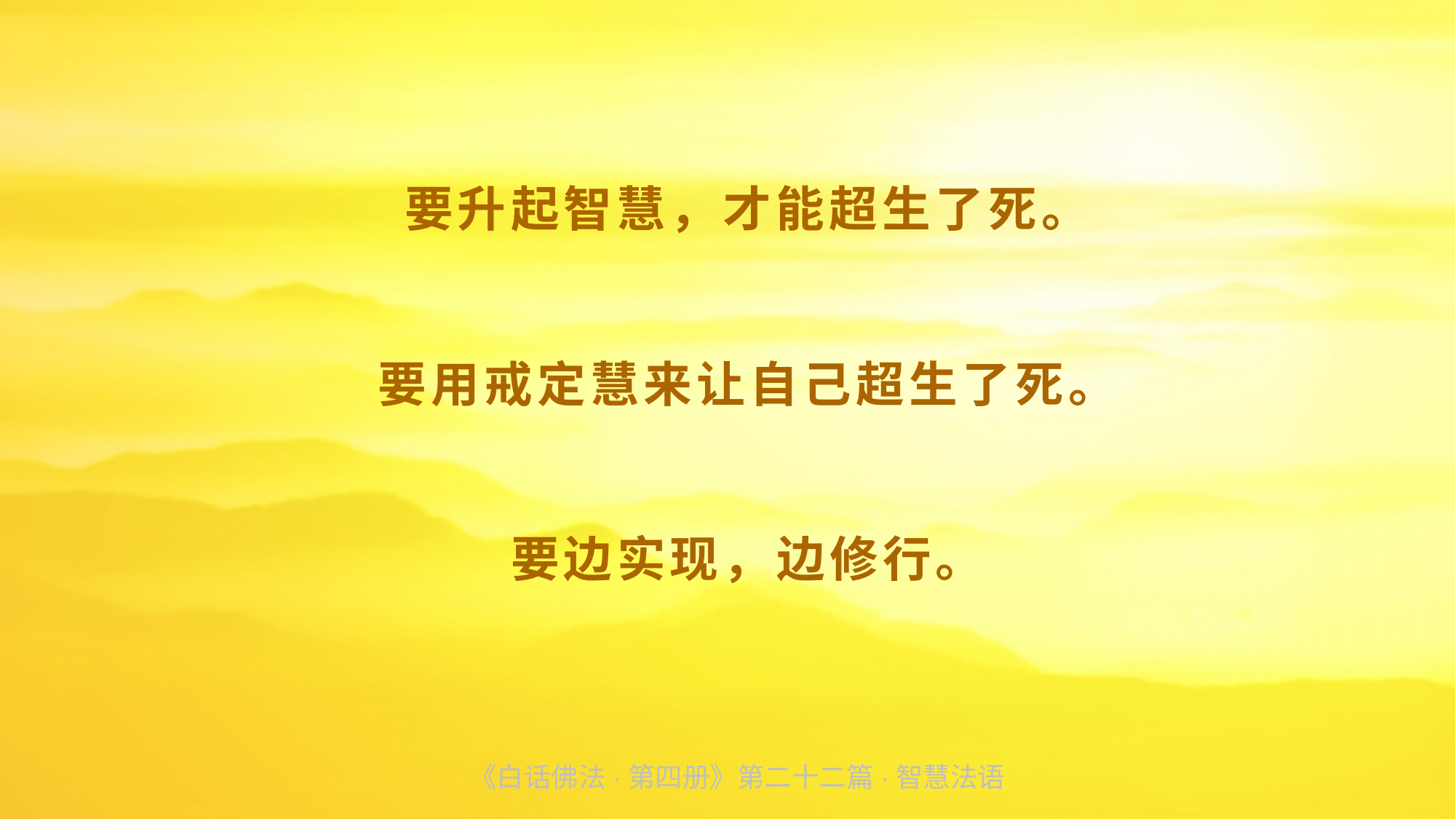

要升起智慧，才能超生了死。

要用戒定慧来让自己超生了死。

要边实现，边修行。
  《白话佛法·第四册》第二十二篇·智慧法语